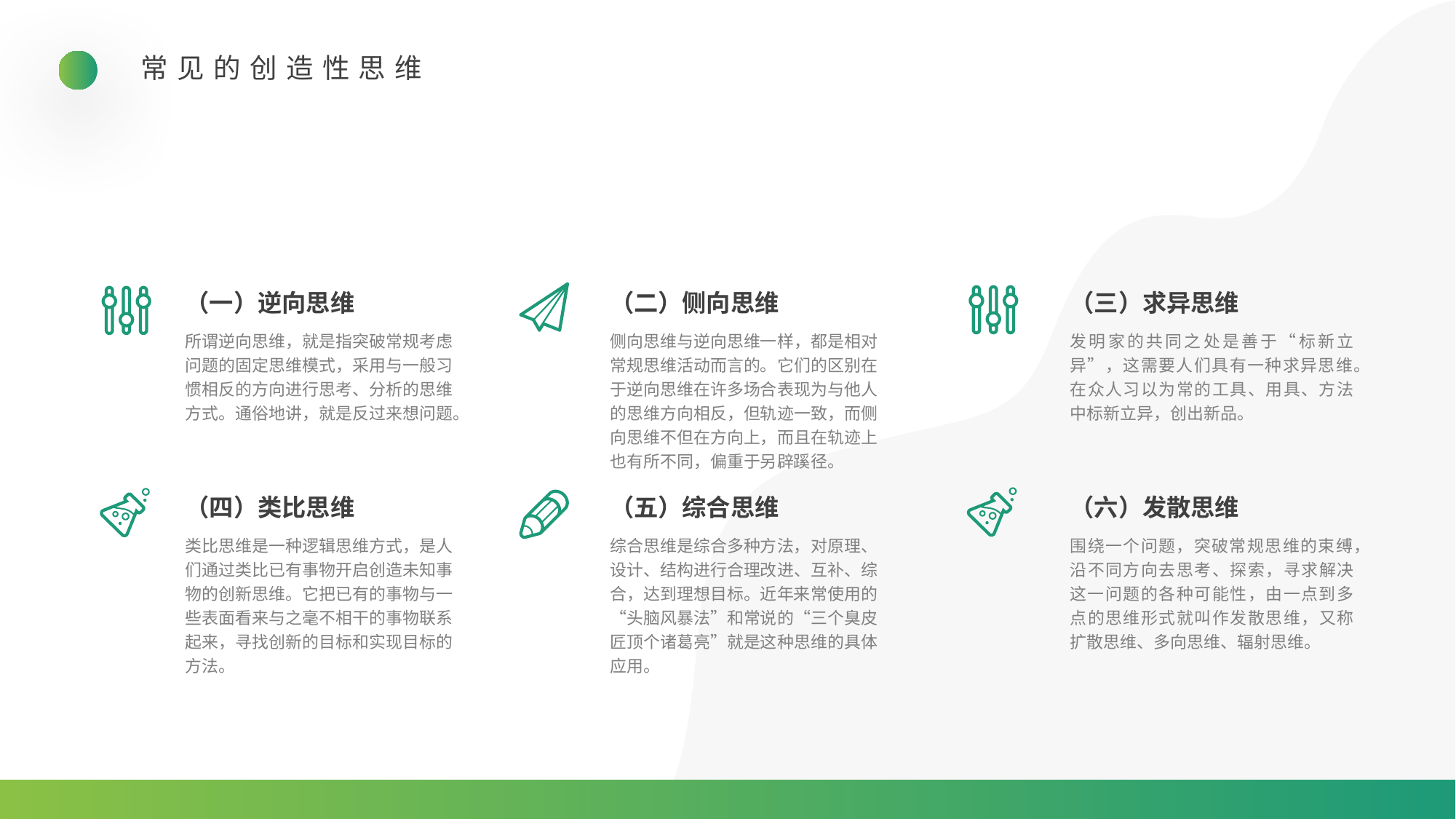

常见的创造性思维

（一）逆向思维
（二）侧向思维
（三）求异思维

所谓逆向思维，就是指突破常规考虑问题的固定思维模式，采用与一般习惯相反的方向进行思考、分析的思维方式。通俗地讲，就是反过来想问题。
侧向思维与逆向思维一样，都是相对常规思维活动而言的。它们的区别在于逆向思维在许多场合表现为与他人的思维方向相反，但轨迹一致，而侧向思维不但在方向上，而且在轨迹上也有所不同，偏重于另辟蹊径。
发明家的共同之处是善于“标新立异”，这需要人们具有一种求异思维。在众人习以为常的工具、用具、方法中标新立异，创出新品。
（四）类比思维
（五）综合思维
（六）发散思维

类比思维是一种逻辑思维方式，是人们通过类比已有事物开启创造未知事物的创新思维。它把已有的事物与一些表面看来与之毫不相干的事物联系起来，寻找创新的目标和实现目标的方法。
综合思维是综合多种方法，对原理、设计、结构进行合理改进、互补、综合，达到理想目标。近年来常使用的“头脑风暴法”和常说的“三个臭皮匠顶个诸葛亮”就是这种思维的具体应用。
围绕一个问题，突破常规思维的束缚，沿不同方向去思考、探索，寻求解决这一问题的各种可能性，由一点到多点的思维形式就叫作发散思维，又称扩散思维、多向思维、辐射思维。